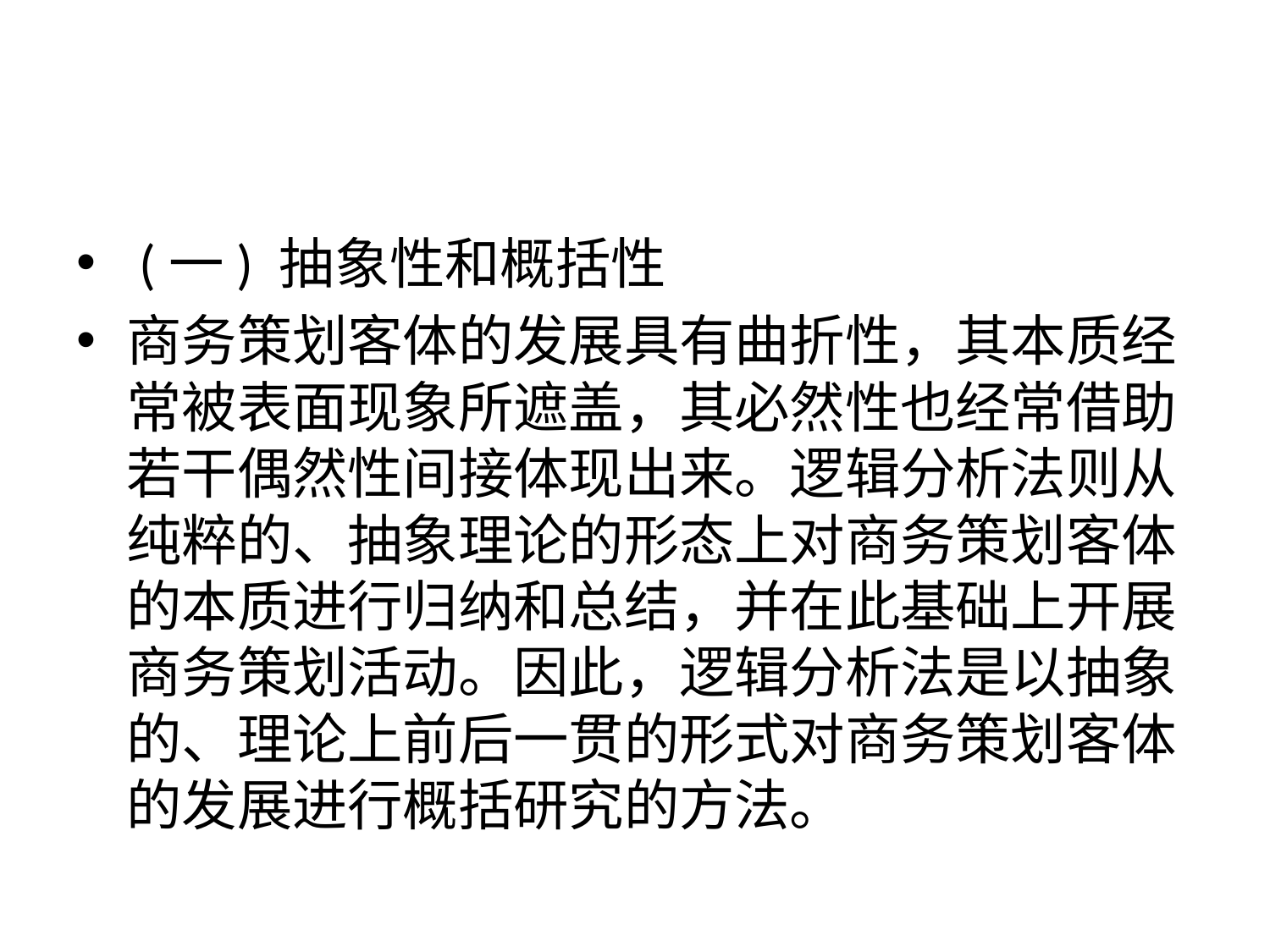

#
 (一) 抽象性和概括性
商务策划客体的发展具有曲折性，其本质经常被表面现象所遮盖，其必然性也经常借助若干偶然性间接体现出来。逻辑分析法则从纯粹的、抽象理论的形态上对商务策划客体的本质进行归纳和总结，并在此基础上开展商务策划活动。因此，逻辑分析法是以抽象的、理论上前后一贯的形式对商务策划客体的发展进行概括研究的方法。